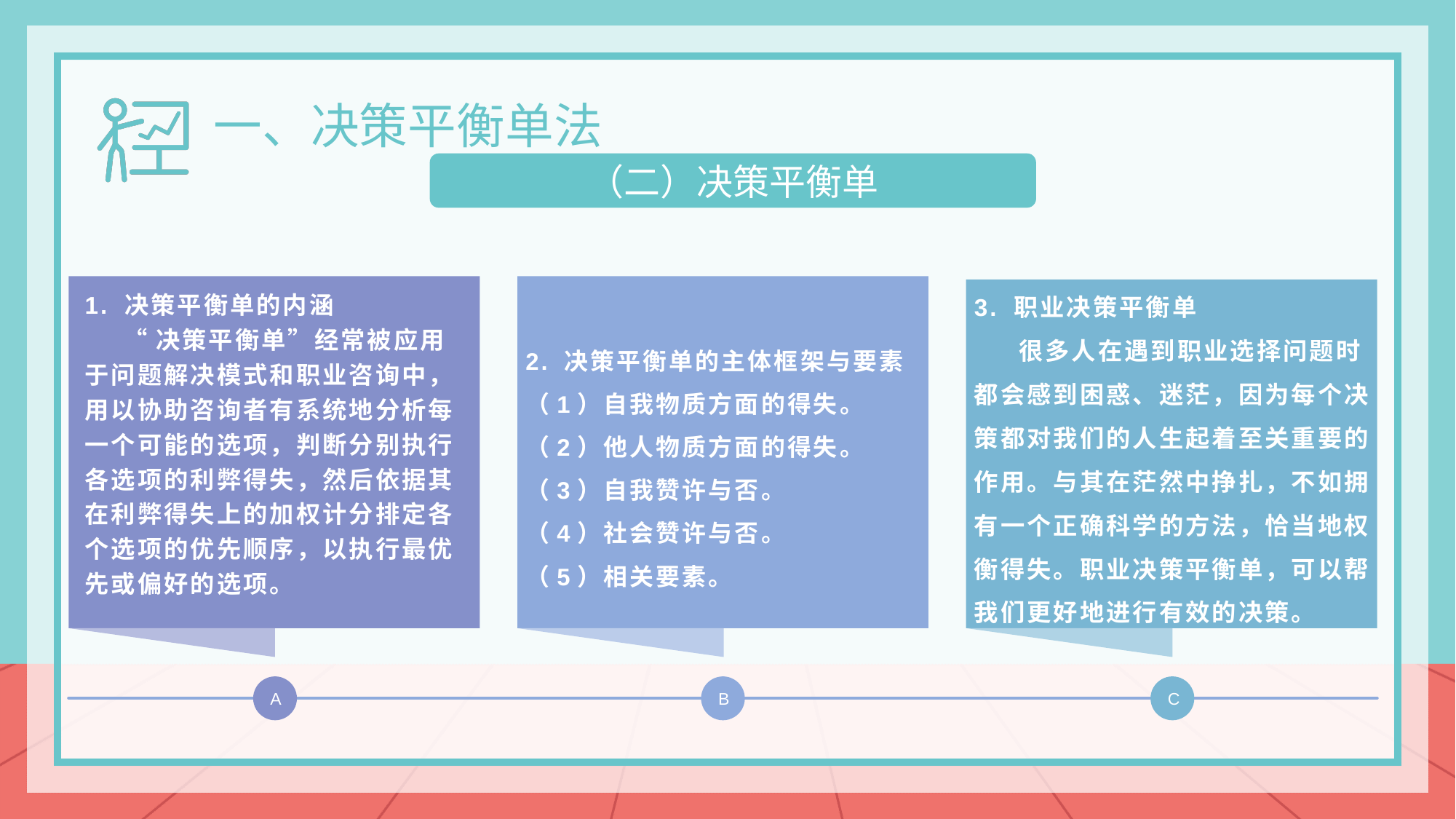

一、决策平衡单法
（二）决策平衡单

3. 职业决策平衡单
     很多人在遇到职业选择问题时都会感到困惑、迷茫，因为每个决策都对我们的人生起着至关重要的作用。与其在茫然中挣扎，不如拥有一个正确科学的方法，恰当地权衡得失。职业决策平衡单，可以帮我们更好地进行有效的决策。

1. 决策平衡单的内涵
     “决策平衡单”经常被应用于问题解决模式和职业咨询中，用以协助咨询者有系统地分析每一个可能的选项，判断分别执行各选项的利弊得失，然后依据其在利弊得失上的加权计分排定各个选项的优先顺序，以执行最优先或偏好的选项。
2. 决策平衡单的主体框架与要素
（1）自我物质方面的得失。
（2）他人物质方面的得失。
（3）自我赞许与否。
（4）社会赞许与否。
（5）相关要素。

A
B
C